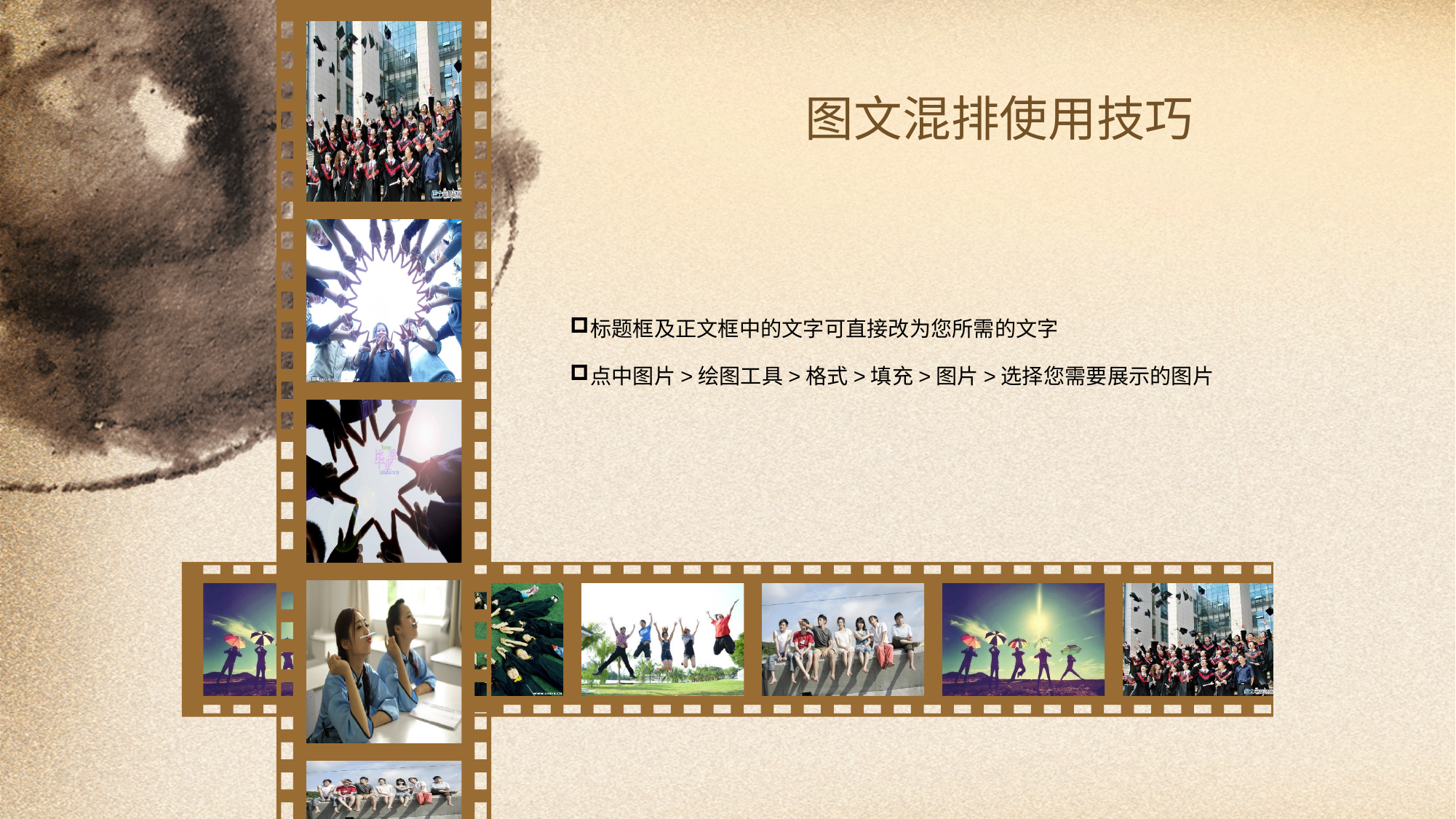

图文混排使用技巧

标题框及正文框中的文字可直接改为您所需的文字
点中图片>绘图工具>格式>填充>图片>选择您需要展示的图片